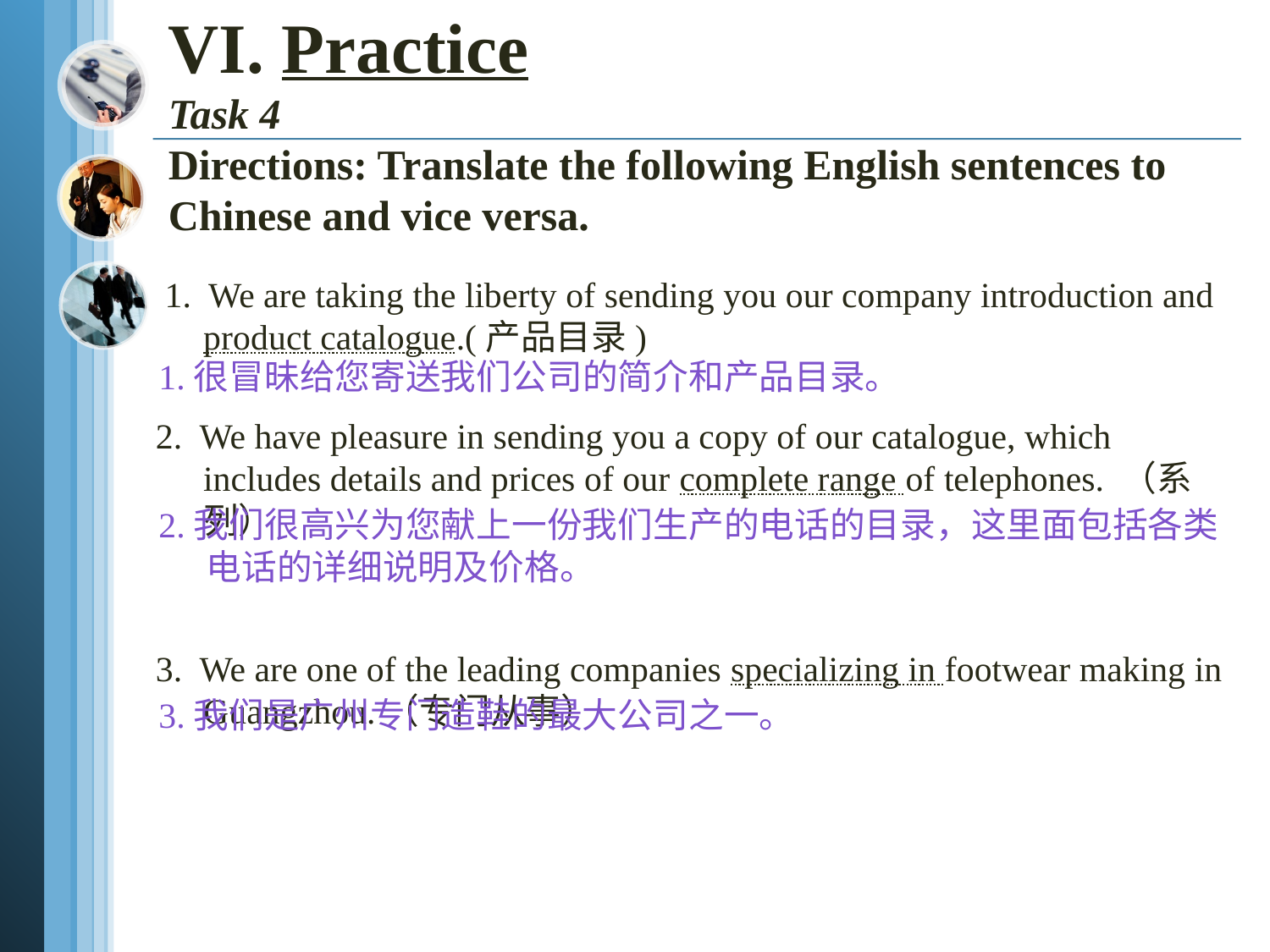

# VI. Practice Task 4 Directions: Translate the following English sentences to Chinese and vice versa.
 1.  We are taking the liberty of sending you our company introduction and product catalogue.(产品目录)

2.  We have pleasure in sending you a copy of our catalogue, which includes details and prices of our complete range of telephones. （系列）

3.  We are one of the leading companies specializing in footwear making in Guangzhou.（专门从事）
1.很冒昧给您寄送我们公司的简介和产品目录。

2.我们很高兴为您献上一份我们生产的电话的目录，这里面包括各类电话的详细说明及价格。

3.我们是广州专门造鞋的最大公司之一。